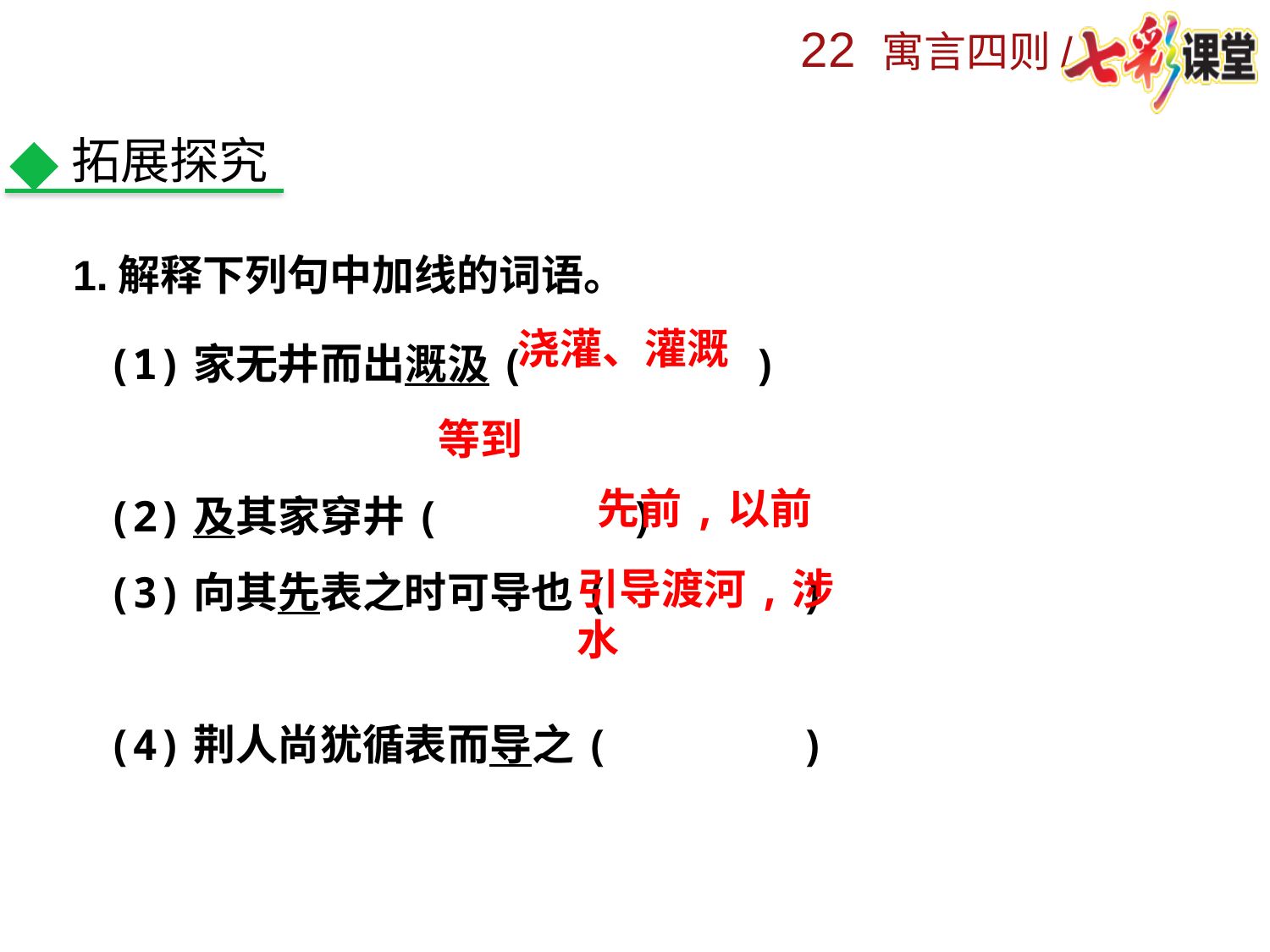

拓展探究

1.解释下列句中加线的词语。
(1)家无井而出溉汲(　　　　    )
(2)及其家穿井(　　　　)
(3)向其先表之时可导也(　    　     )
(4)荆人尚犹循表而导之(　    　     )
浇灌、灌溉
等到
先前,以前
引导渡河,涉水